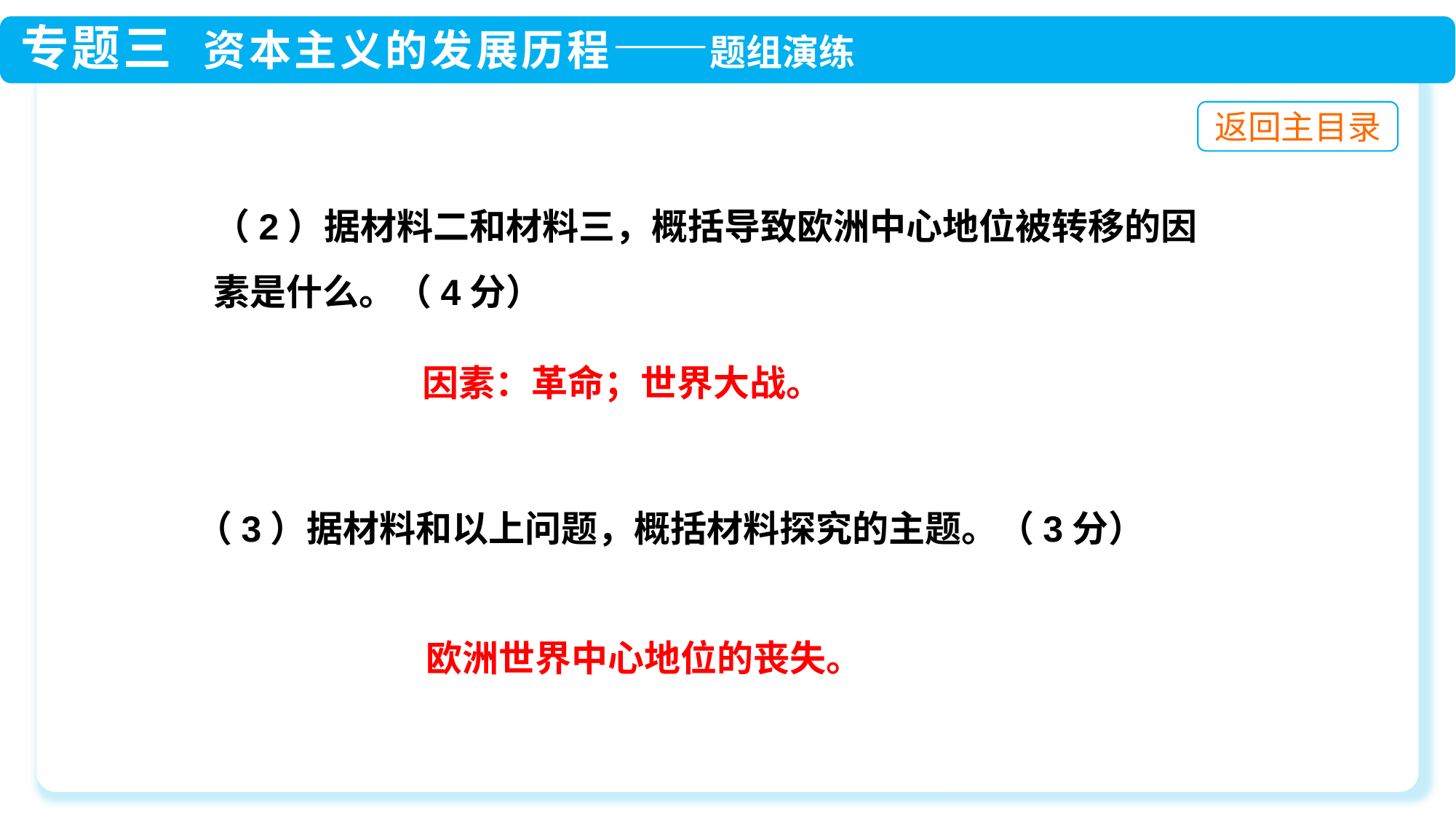

（2）据材料二和材料三，概括导致欧洲中心地位被转移的因素是什么。（4分）
因素：革命；世界大战。
（3）据材料和以上问题，概括材料探究的主题。（3分）
欧洲世界中心地位的丧失。